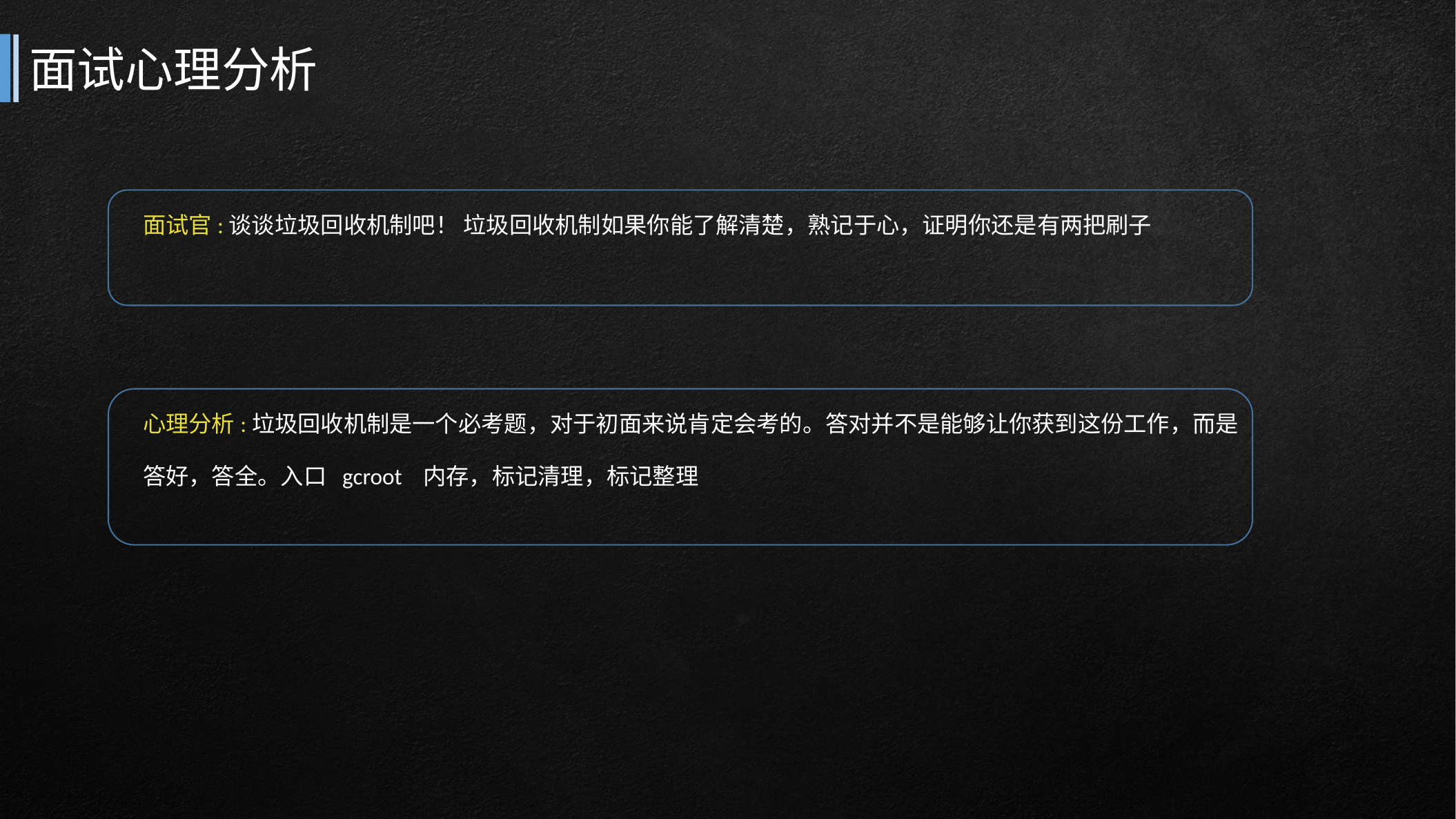

# 面试心理分析

面试官:谈谈垃圾回收机制吧！ 垃圾回收机制如果你能了解清楚，熟记于心，证明你还是有两把刷子

心理分析:垃圾回收机制是一个必考题，对于初面来说肯定会考的。答对并不是能够让你获到这份工作，而是
答好，答全。入口  gcroot   内存，标记清理，标记整理